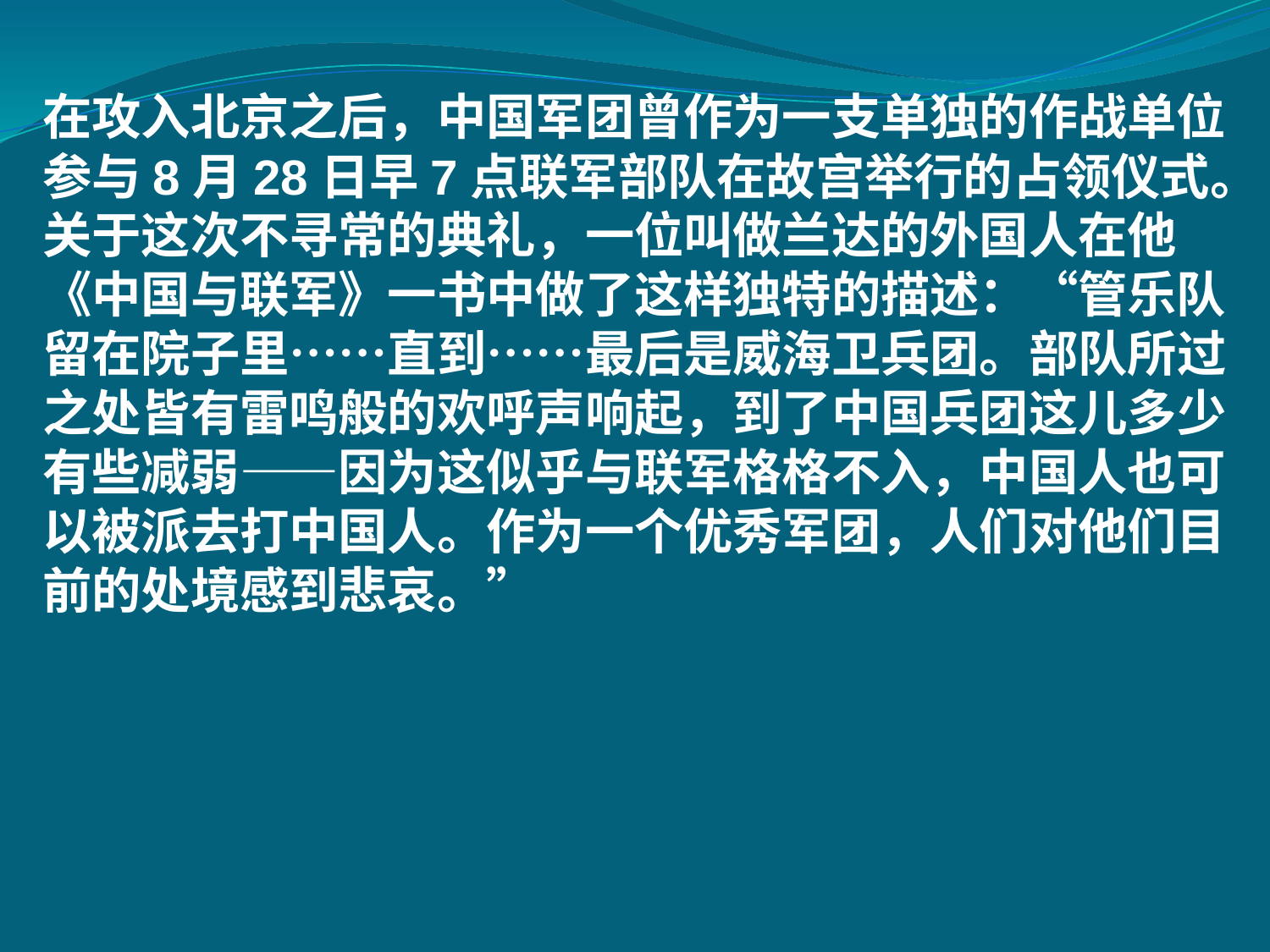

在攻入北京之后，中国军团曾作为一支单独的作战单位参与8月28日早7点联军部队在故宫举行的占领仪式。关于这次不寻常的典礼，一位叫做兰达的外国人在他《中国与联军》一书中做了这样独特的描述：“管乐队留在院子里……直到……最后是威海卫兵团。部队所过之处皆有雷鸣般的欢呼声响起，到了中国兵团这儿多少有些减弱——因为这似乎与联军格格不入，中国人也可以被派去打中国人。作为一个优秀军团，人们对他们目前的处境感到悲哀。”